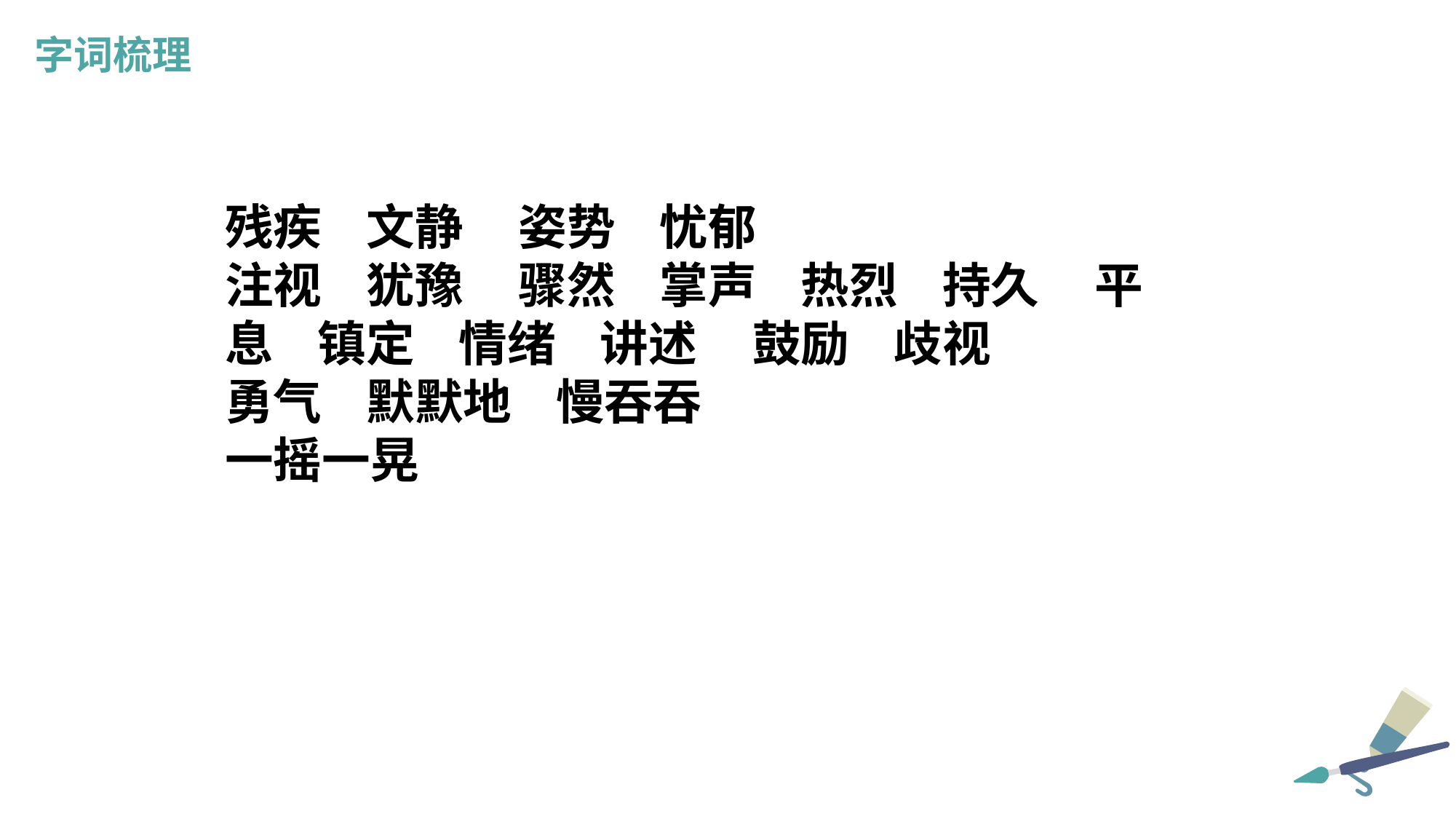

字词梳理

残疾    文静     姿势    忧郁
注视    犹豫     骤然    掌声    热烈    持久     平息    镇定    情绪    讲述     鼓励    歧视
勇气    默默地    慢吞吞
一摇一晃